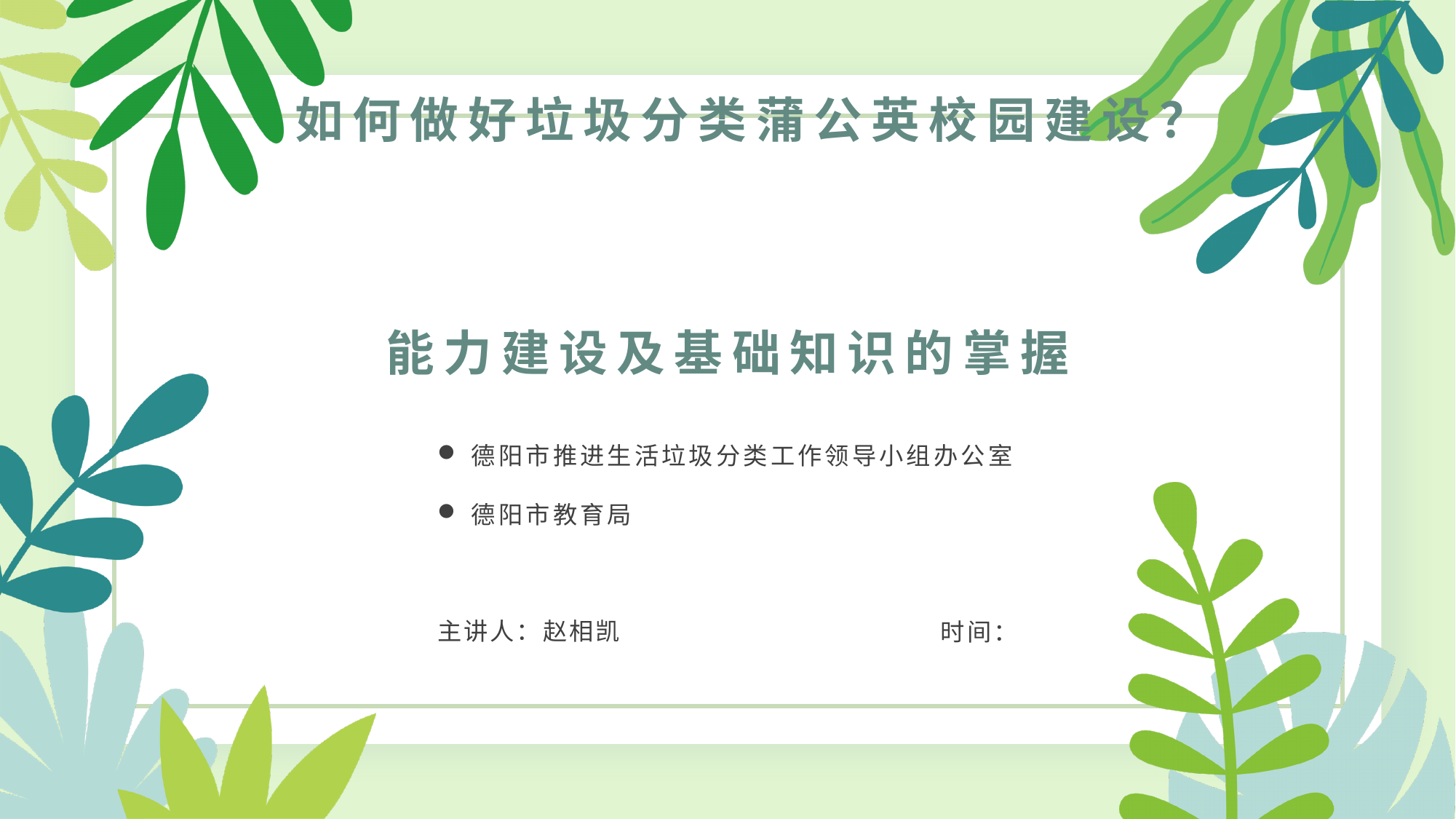

# 如何做好垃圾分类蒲公英校园建设？ 能力建设及基础知识的掌握
德阳市推进生活垃圾分类工作领导小组办公室
德阳市教育局

主讲人：赵相凯
时间：